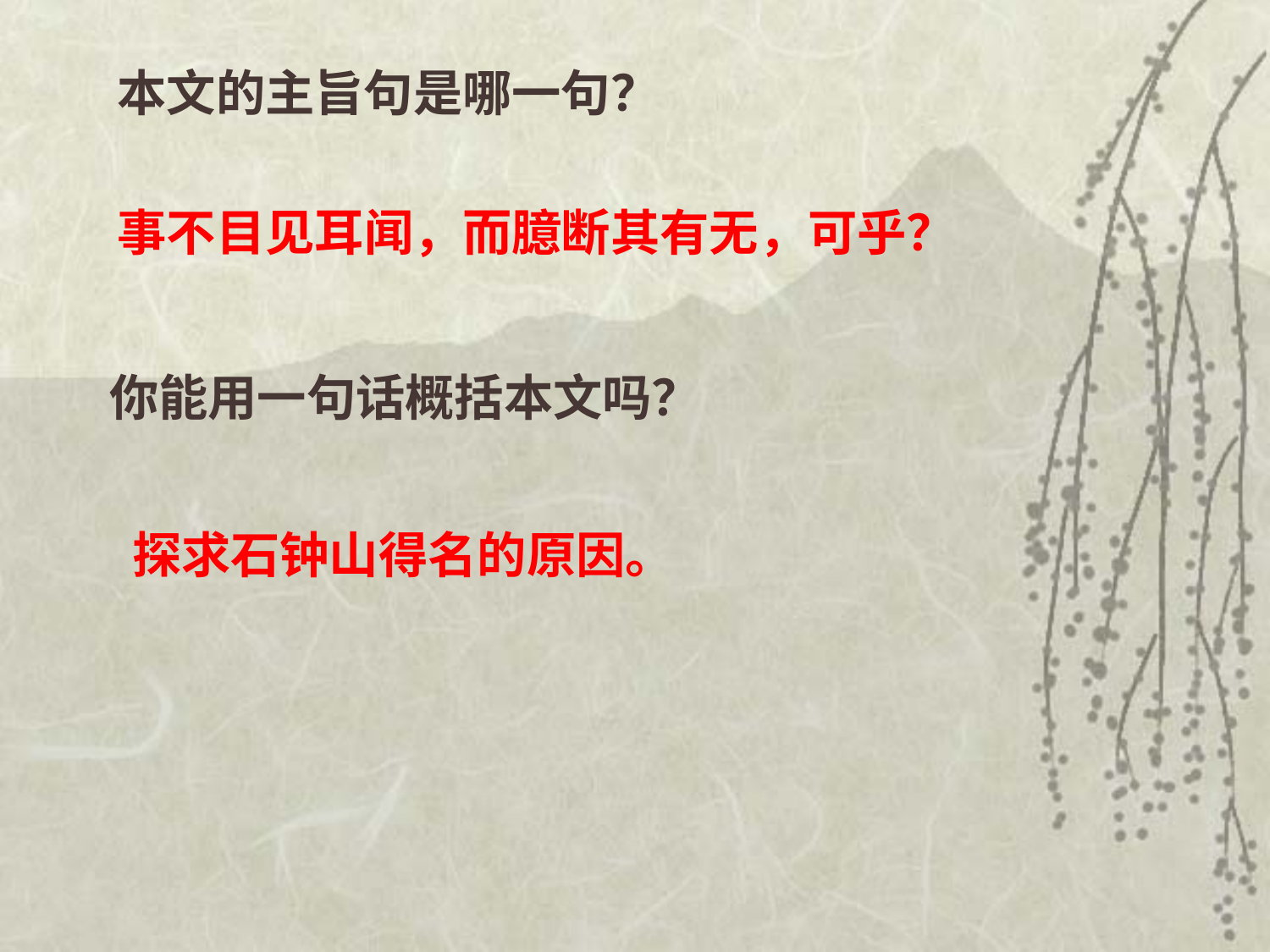

本文的主旨句是哪一句？
事不目见耳闻，而臆断其有无，可乎？
你能用一句话概括本文吗？
探求石钟山得名的原因。